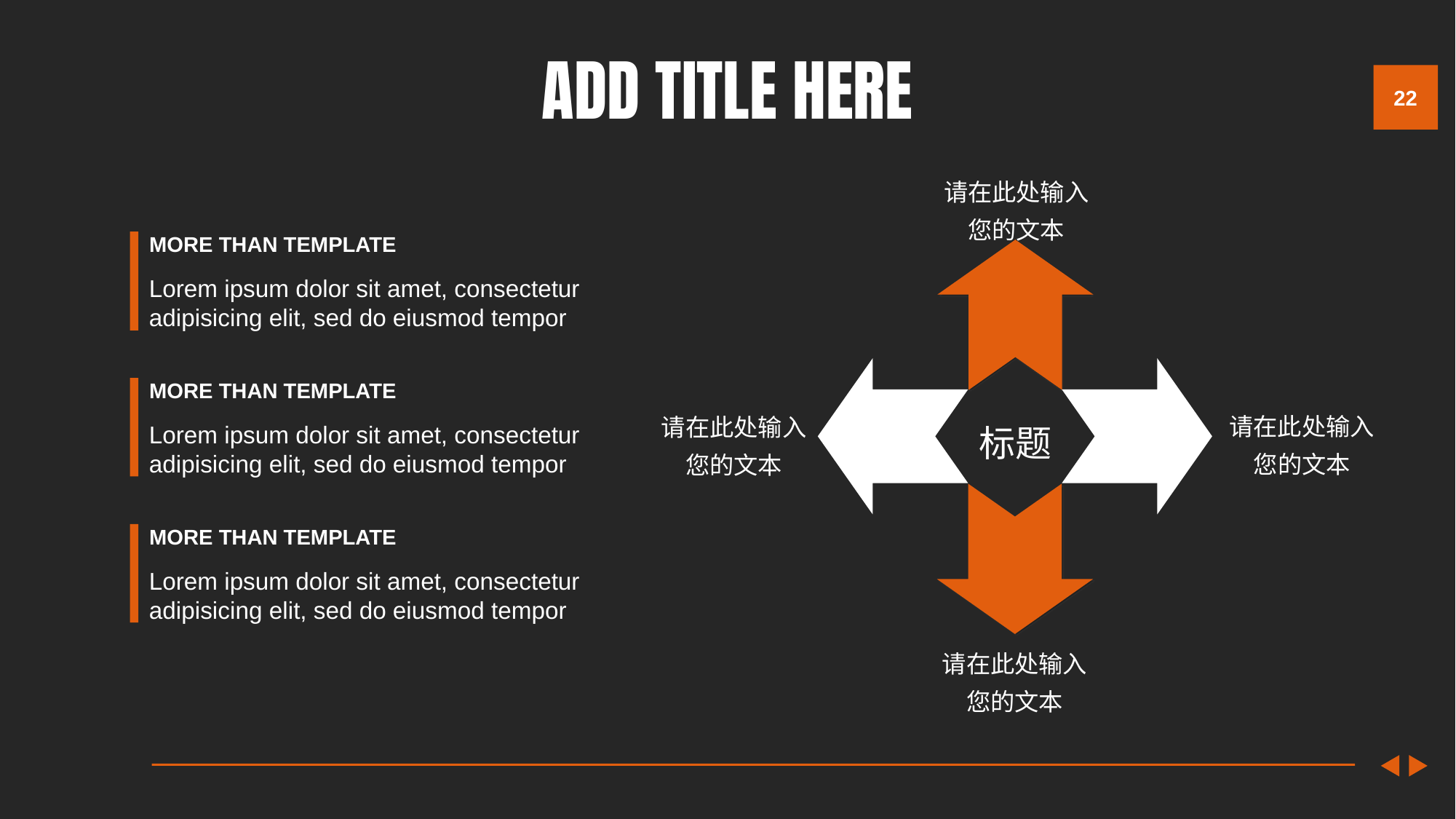

# ADD TITLE HERE
请在此处输入您的文本
MORE THAN TEMPLATE
Lorem ipsum dolor sit amet, consectetur adipisicing elit, sed do eiusmod tempor

MORE THAN TEMPLATE
Lorem ipsum dolor sit amet, consectetur adipisicing elit, sed do eiusmod tempor

请在此处输入您的文本
请在此处输入您的文本
标题

MORE THAN TEMPLATE
Lorem ipsum dolor sit amet, consectetur adipisicing elit, sed do eiusmod tempor

请在此处输入您的文本